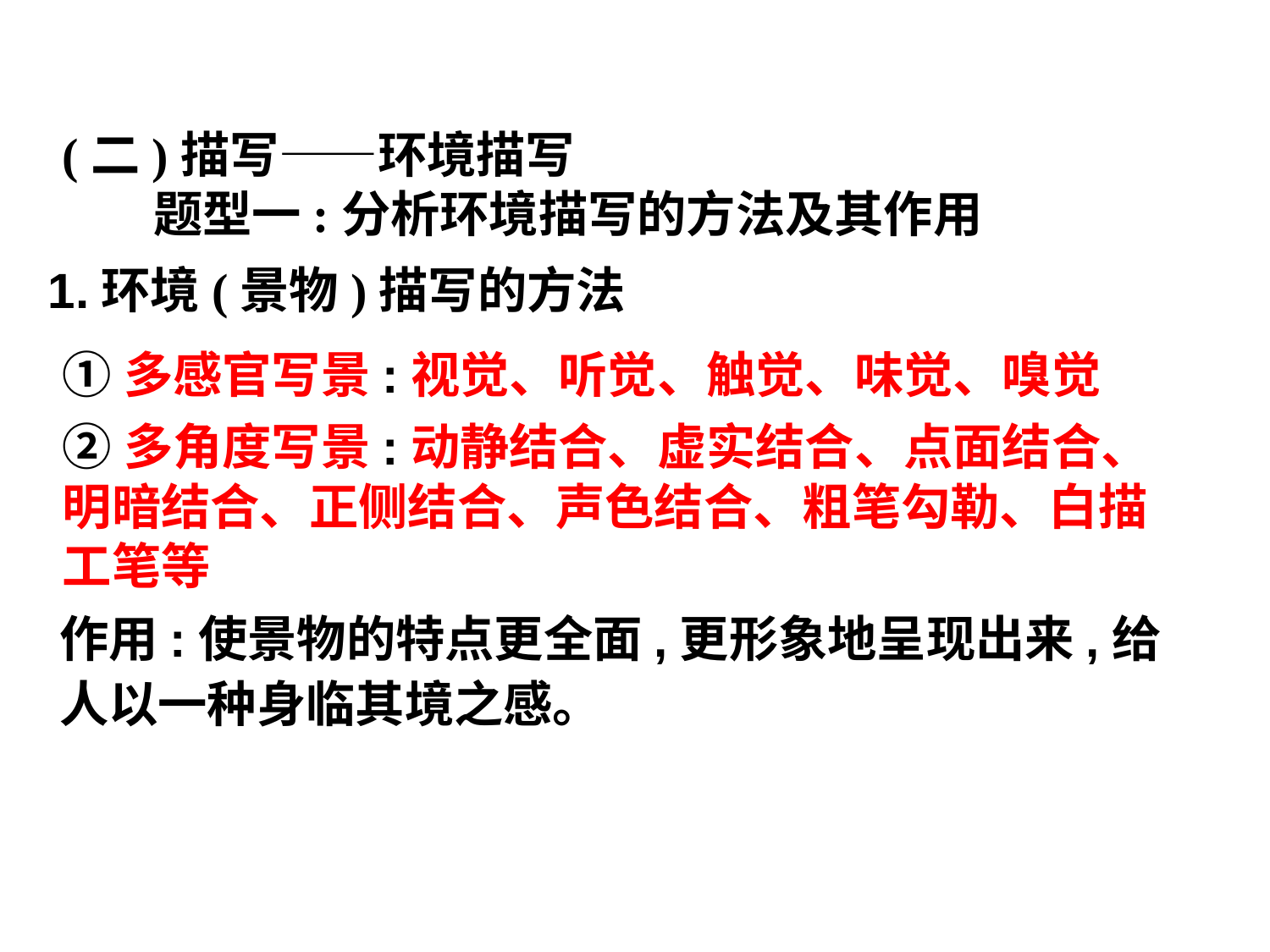

(二)描写——环境描写题型一:分析环境描写的方法及其作用
1.环境(景物)描写的方法
①多感官写景:视觉、听觉、触觉、味觉、嗅觉
②多角度写景:动静结合、虚实结合、点面结合、明暗结合、正侧结合、声色结合、粗笔勾勒、白描工笔等
作用:使景物的特点更全面,更形象地呈现出来,给人以一种身临其境之感。